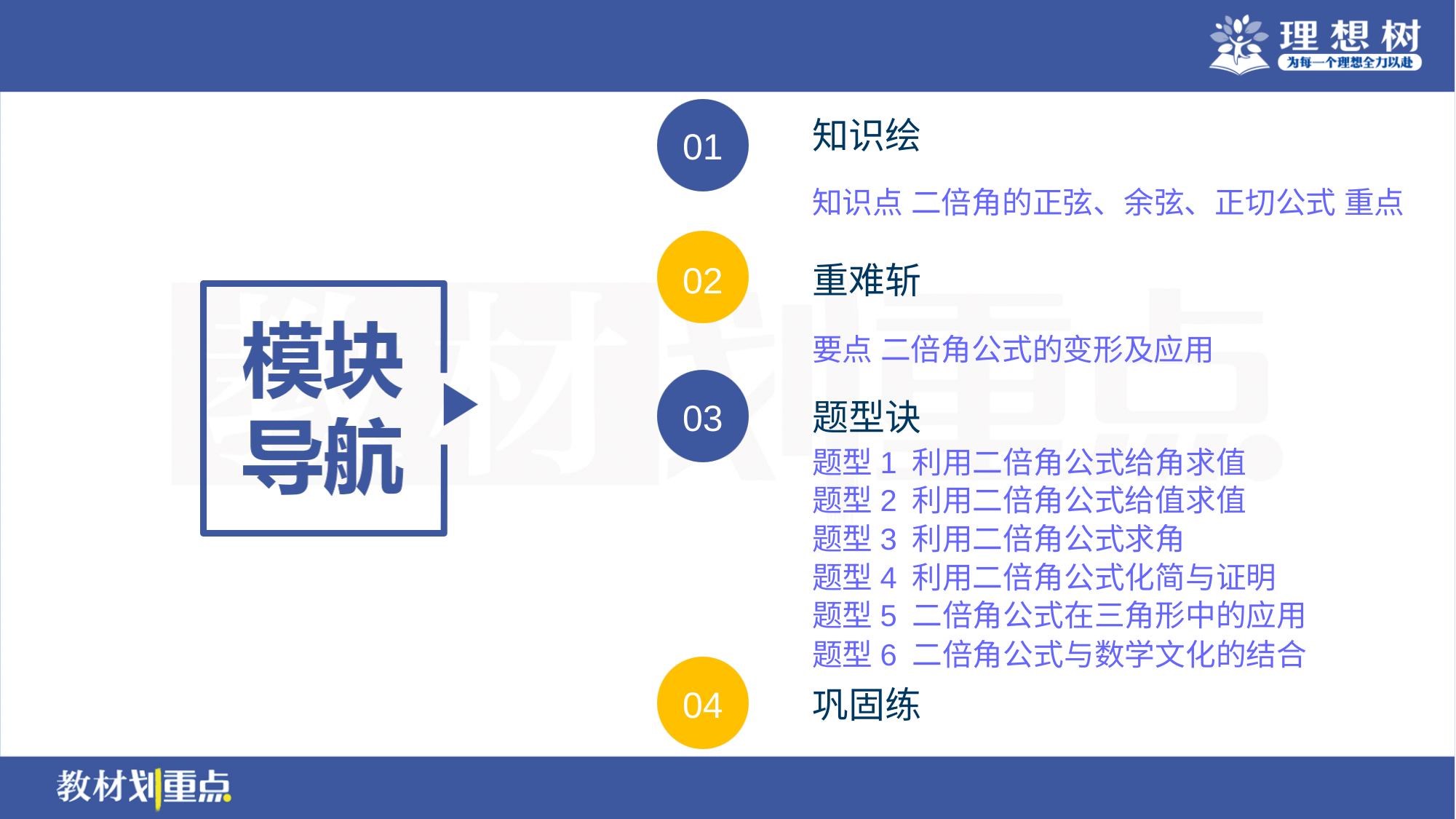

知识点 二倍角的正弦、余弦、正切公式 重点
要点 二倍角公式的变形及应用
题型1 利用二倍角公式给角求值
题型2 利用二倍角公式给值求值
题型3 利用二倍角公式求角
题型4 利用二倍角公式化简与证明
题型5 二倍角公式在三角形中的应用
题型6 二倍角公式与数学文化的结合